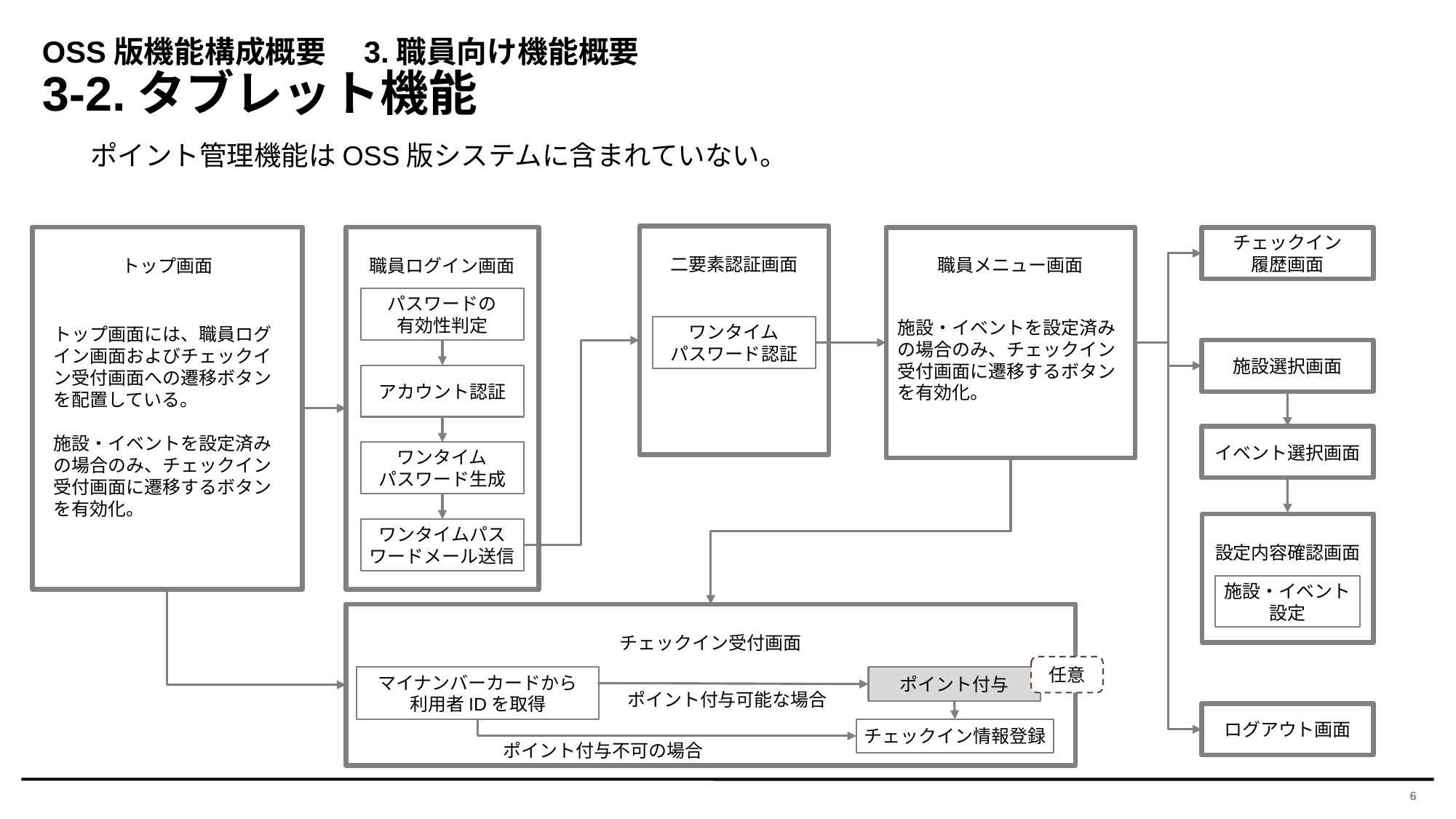

OSS版機能構成概要　3.職員向け機能概要
3-2.タブレット機能
　ポイント管理機能はOSS版システムに含まれていない。

二要素認証画面

トップ画面

職員ログイン画面

職員メニュー画面
チェックイン
履歴画面
パスワードの
有効性判定
施設・イベントを設定済みの場合のみ、チェックイン受付画面に遷移するボタンを有効化。
ワンタイム
パスワード認証
トップ画面には、職員ログイン画面およびチェックイン受付画面への遷移ボタンを配置している。

施設・イベントを設定済みの場合のみ、チェックイン受付画面に遷移するボタンを有効化。
施設選択画面
アカウント認証
イベント選択画面
ワンタイム
パスワード生成

設定内容確認画面
ワンタイムパスワードメール送信
施設・イベント
設定

チェックイン受付画面
任意
マイナンバーカードから
利用者IDを取得
ポイント付与
ポイント付与可能な場合
ログアウト画面
チェックイン情報登録
ポイント付与不可の場合